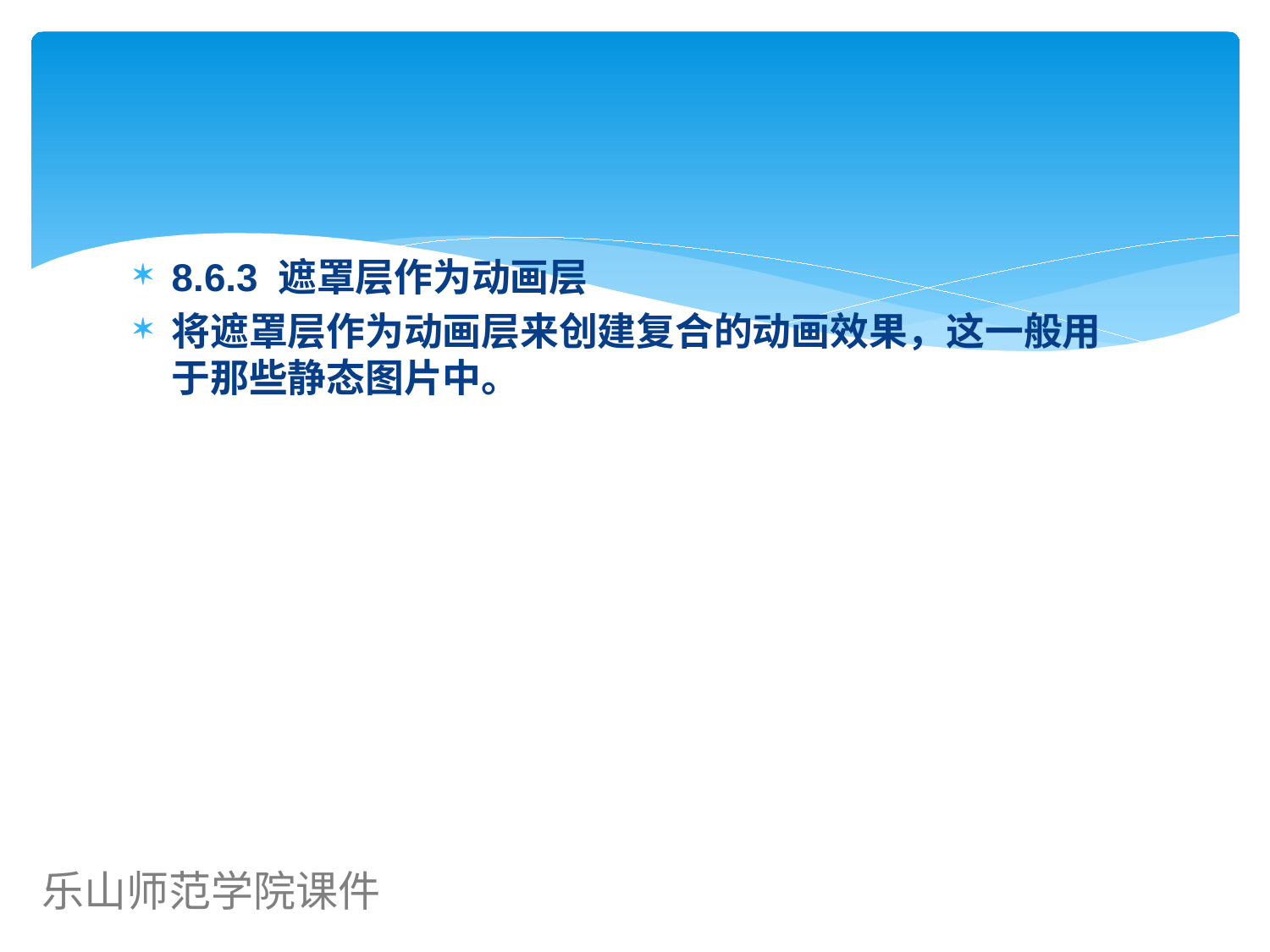

8.6.3 遮罩层作为动画层
将遮罩层作为动画层来创建复合的动画效果，这一般用于那些静态图片中。